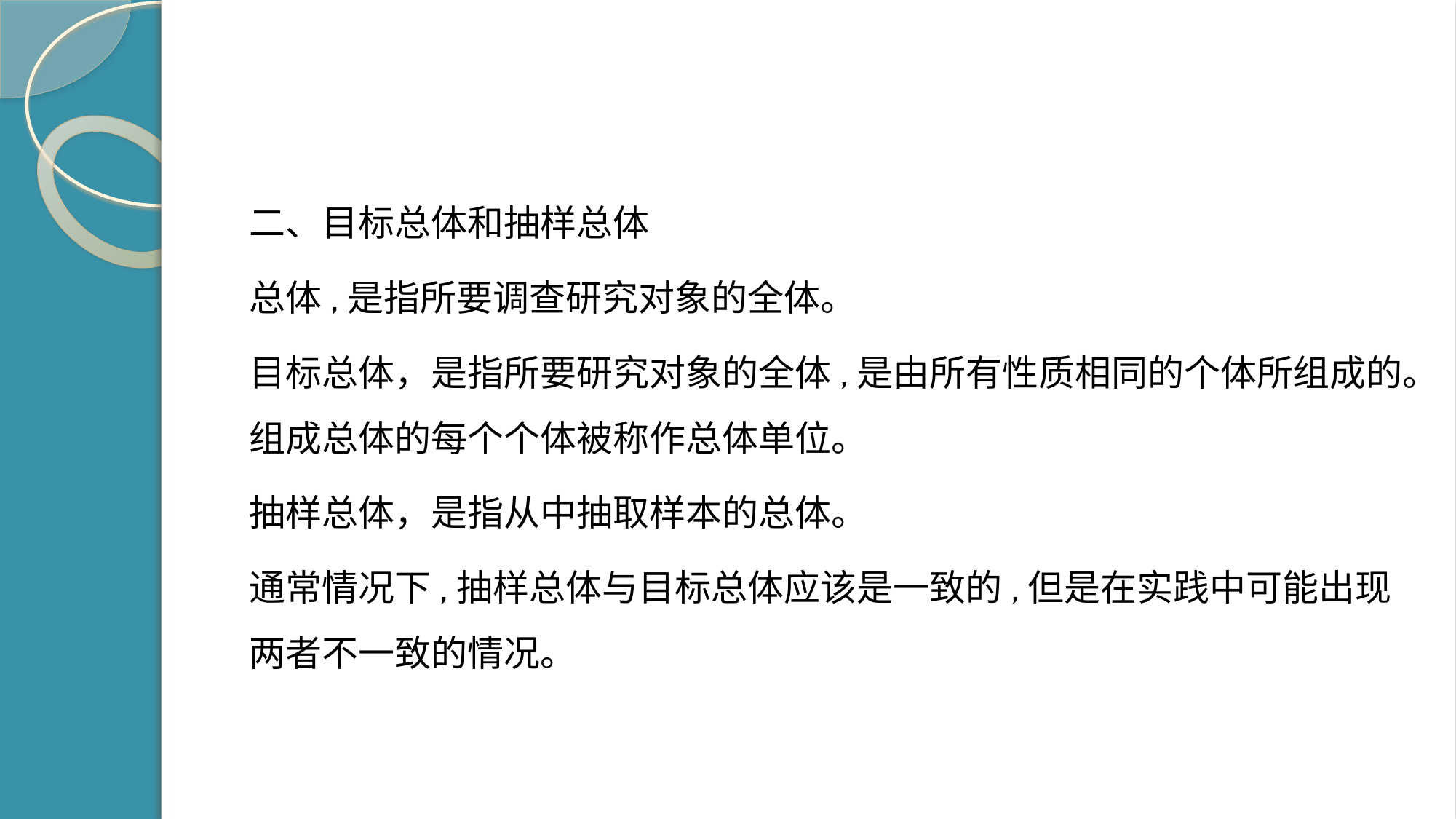

#
二、目标总体和抽样总体
总体,是指所要调查研究对象的全体。
目标总体，是指所要研究对象的全体,是由所有性质相同的个体所组成的。组成总体的每个个体被称作总体单位。
抽样总体，是指从中抽取样本的总体。
通常情况下,抽样总体与目标总体应该是一致的,但是在实践中可能出现两者不一致的情况。